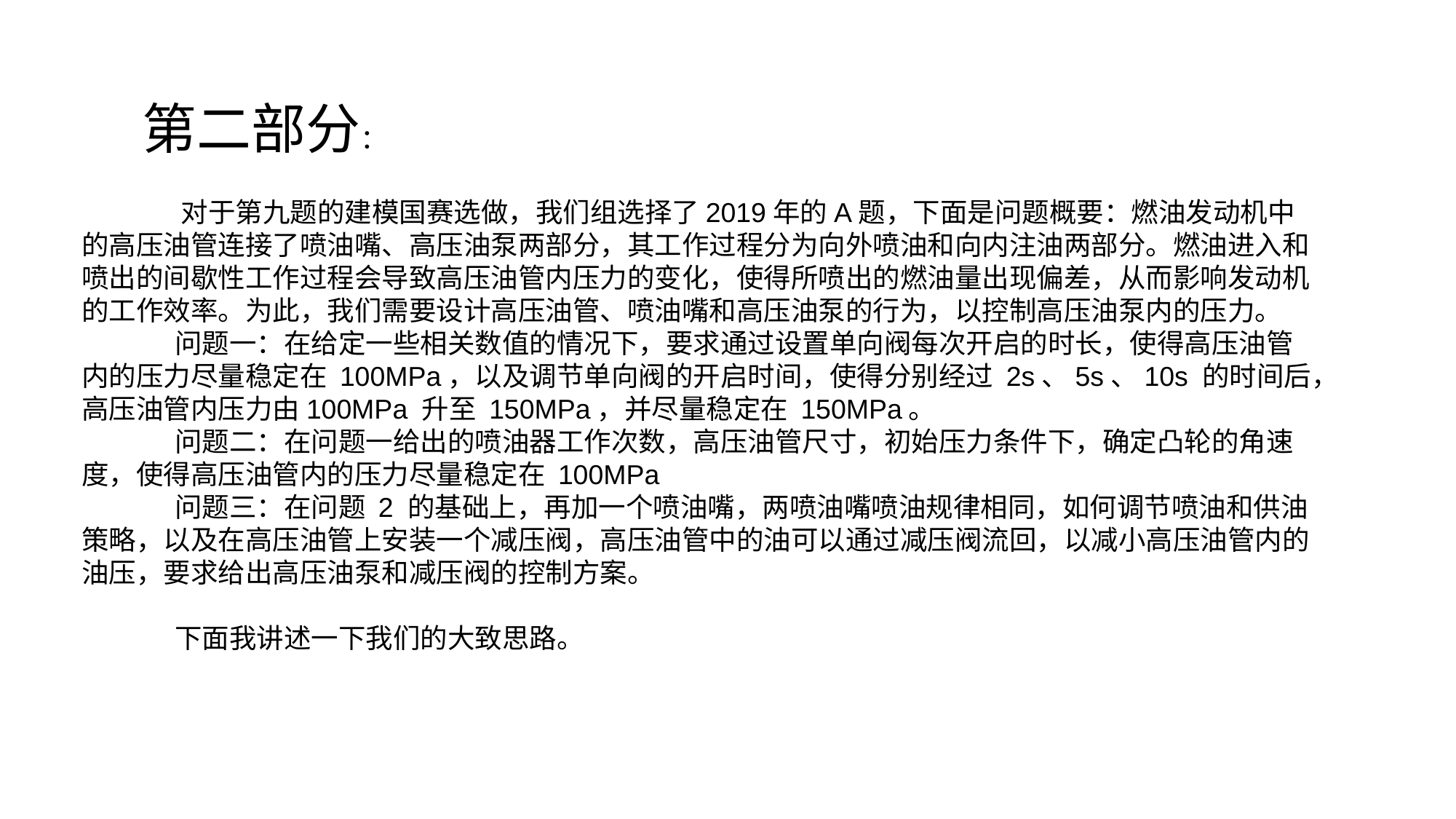

第二部分：
               对于第九题的建模国赛选做，我们组选择了2019年的A题，下面是问题概要：燃油发动机中的高压油管连接了喷油嘴、高压油泵两部分，其工作过程分为向外喷油和向内注油两部分。燃油进入和喷出的间歇性工作过程会导致高压油管内压力的变化，使得所喷出的燃油量出现偏差，从而影响发动机的工作效率。为此，我们需要设计高压油管、喷油嘴和高压油泵的行为，以控制高压油泵内的压力。
              问题一：在给定一些相关数值的情况下，要求通过设置单向阀每次开启的时长，使得高压油管内的压力尽量稳定在 100MPa，以及调节单向阀的开启时间，使得分别经过 2s、5s、10s 的时间后，高压油管内压力由100MPa 升至 150MPa，并尽量稳定在 150MPa。
              问题二：在问题一给出的喷油器工作次数，高压油管尺寸，初始压力条件下，确定凸轮的角速度，使得高压油管内的压力尽量稳定在 100MPa
              问题三：在问题 2 的基础上，再加一个喷油嘴，两喷油嘴喷油规律相同，如何调节喷油和供油策略，以及在高压油管上安装一个减压阀，高压油管中的油可以通过减压阀流回，以减小高压油管内的油压，要求给出高压油泵和减压阀的控制方案。

              下面我讲述一下我们的大致思路。